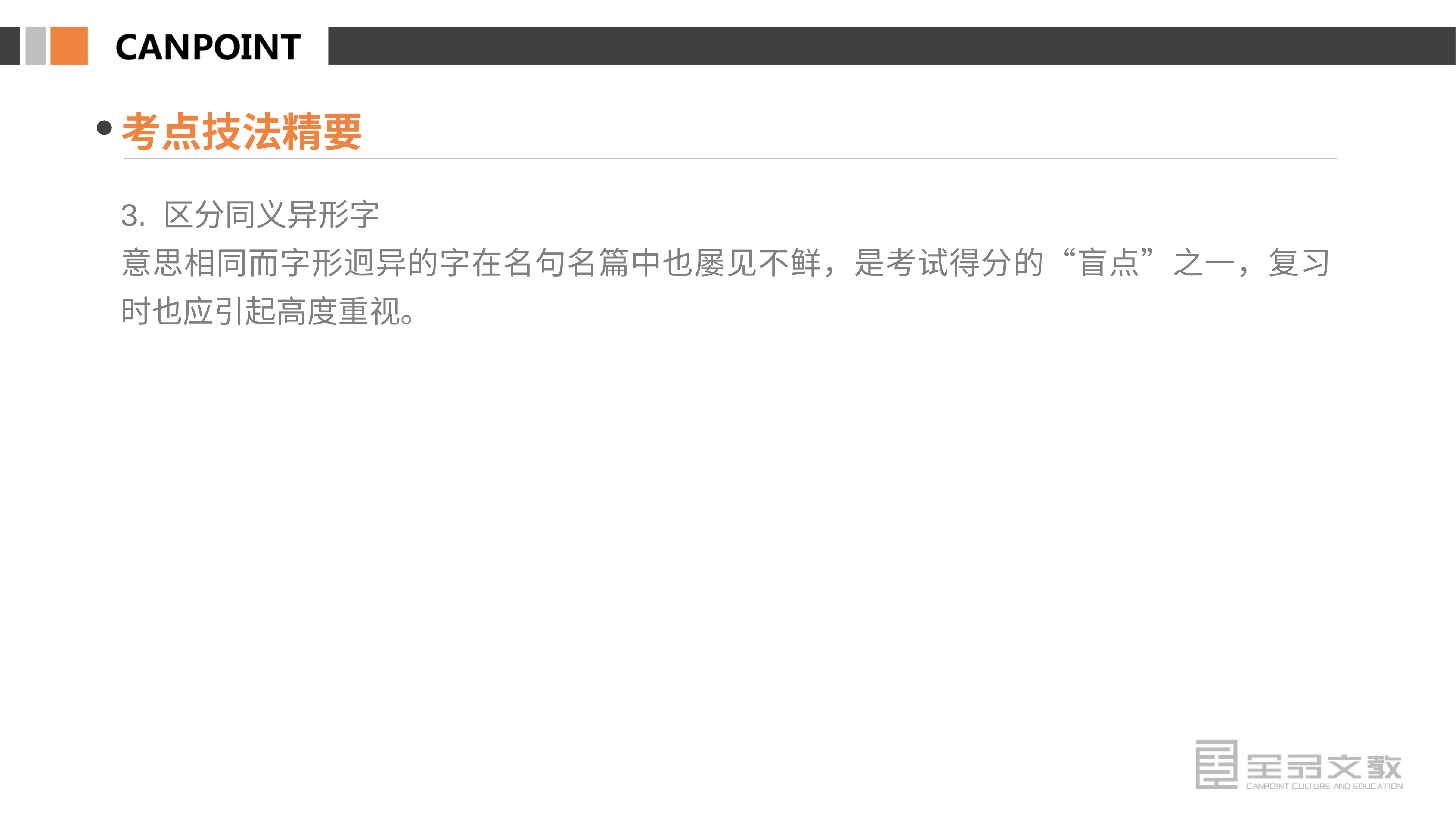

考点技法精要

3. 区分同义异形字
意思相同而字形迥异的字在名句名篇中也屡见不鲜，是考试得分的“盲点”之一，复习时也应引起高度重视。